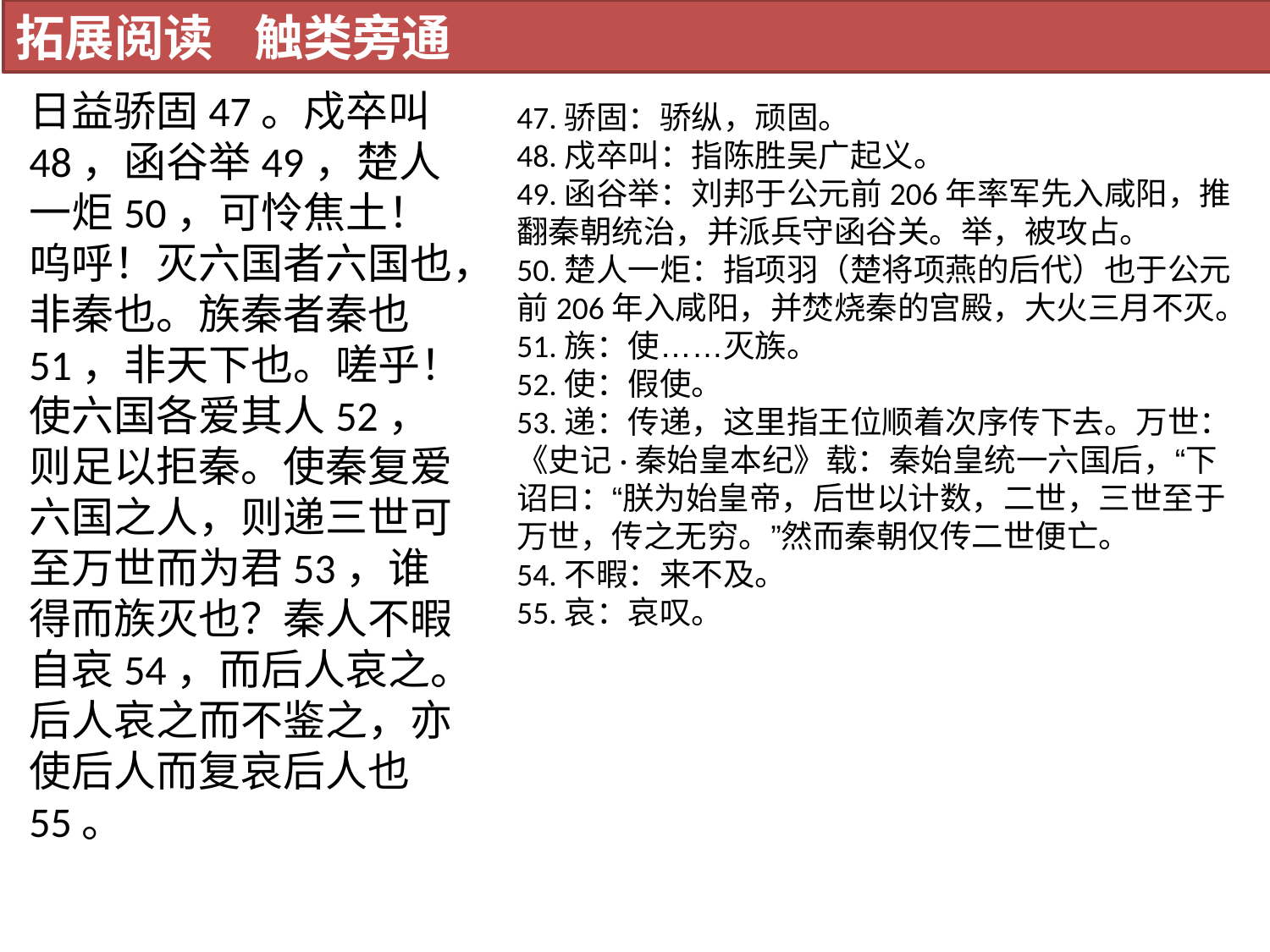

拓展阅读   触类旁通
日益骄固47。戍卒叫48，函谷举49，楚人一炬50，可怜焦土！
呜呼！灭六国者六国也，非秦也。族秦者秦也51，非天下也。嗟乎！使六国各爱其人52，则足以拒秦。使秦复爱六国之人，则递三世可至万世而为君53，谁得而族灭也？秦人不暇自哀54，而后人哀之。后人哀之而不鉴之，亦使后人而复哀后人也55。
47.骄固：骄纵，顽固。
48.戍卒叫：指陈胜吴广起义。
49.函谷举：刘邦于公元前206年率军先入咸阳，推翻秦朝统治，并派兵守函谷关。举，被攻占。
50.楚人一炬：指项羽（楚将项燕的后代）也于公元前206年入咸阳，并焚烧秦的宫殿，大火三月不灭。
51.族：使……灭族。
52.使：假使。
53.递：传递，这里指王位顺着次序传下去。万世：《史记·秦始皇本纪》载：秦始皇统一六国后，“下诏曰：“朕为始皇帝，后世以计数，二世，三世至于万世，传之无穷。”然而秦朝仅传二世便亡。
54.不暇：来不及。
55.哀：哀叹。